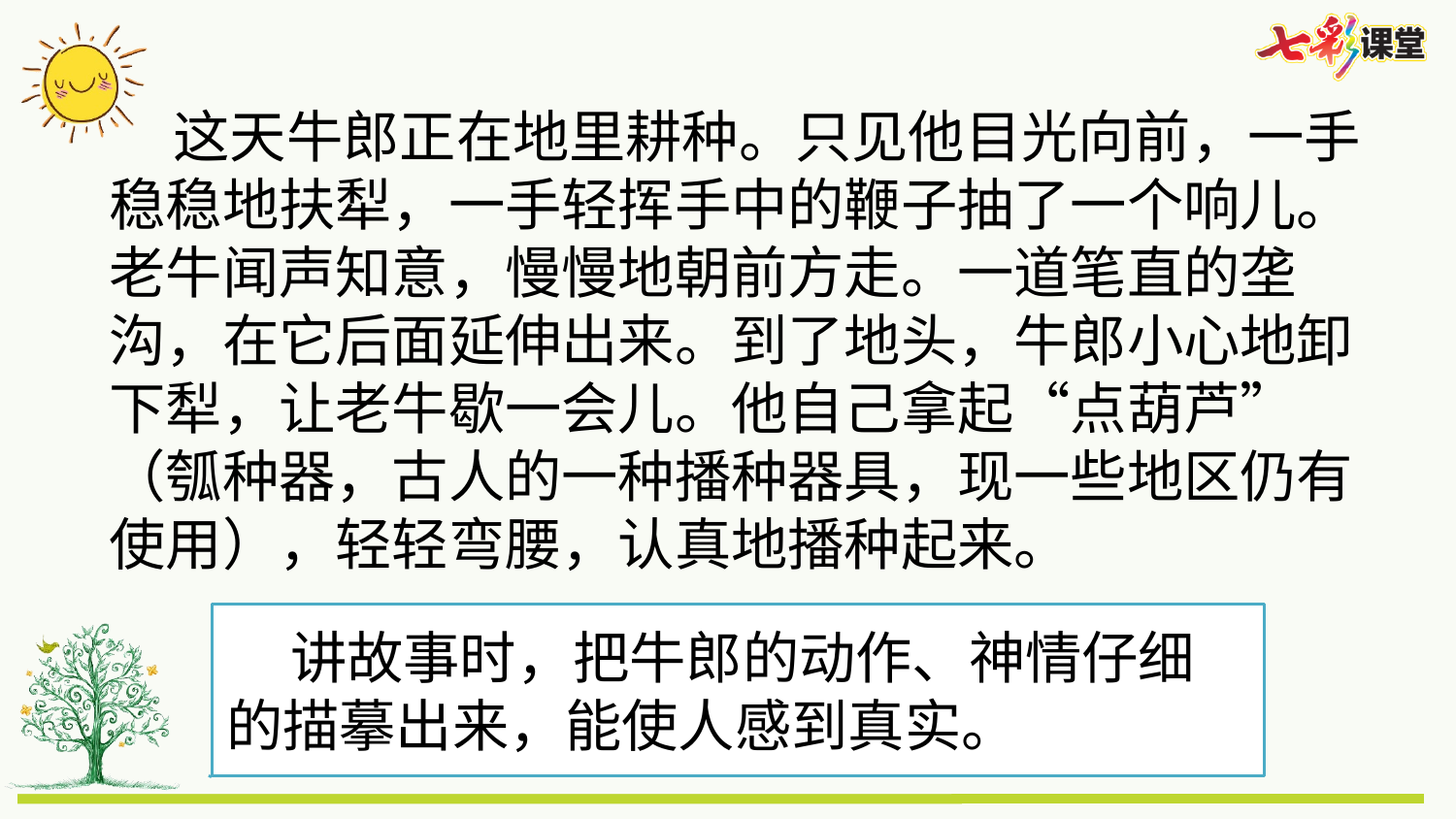

这天牛郎正在地里耕种。只见他目光向前，一手稳稳地扶犁，一手轻挥手中的鞭子抽了一个响儿。老牛闻声知意，慢慢地朝前方走。一道笔直的垄沟，在它后面延伸出来。到了地头，牛郎小心地卸下犁，让老牛歇一会儿。他自己拿起“点葫芦”（瓠种器，古人的一种播种器具，现一些地区仍有使用），轻轻弯腰，认真地播种起来。
    讲故事时，把牛郎的动作、神情仔细的描摹出来，能使人感到真实。